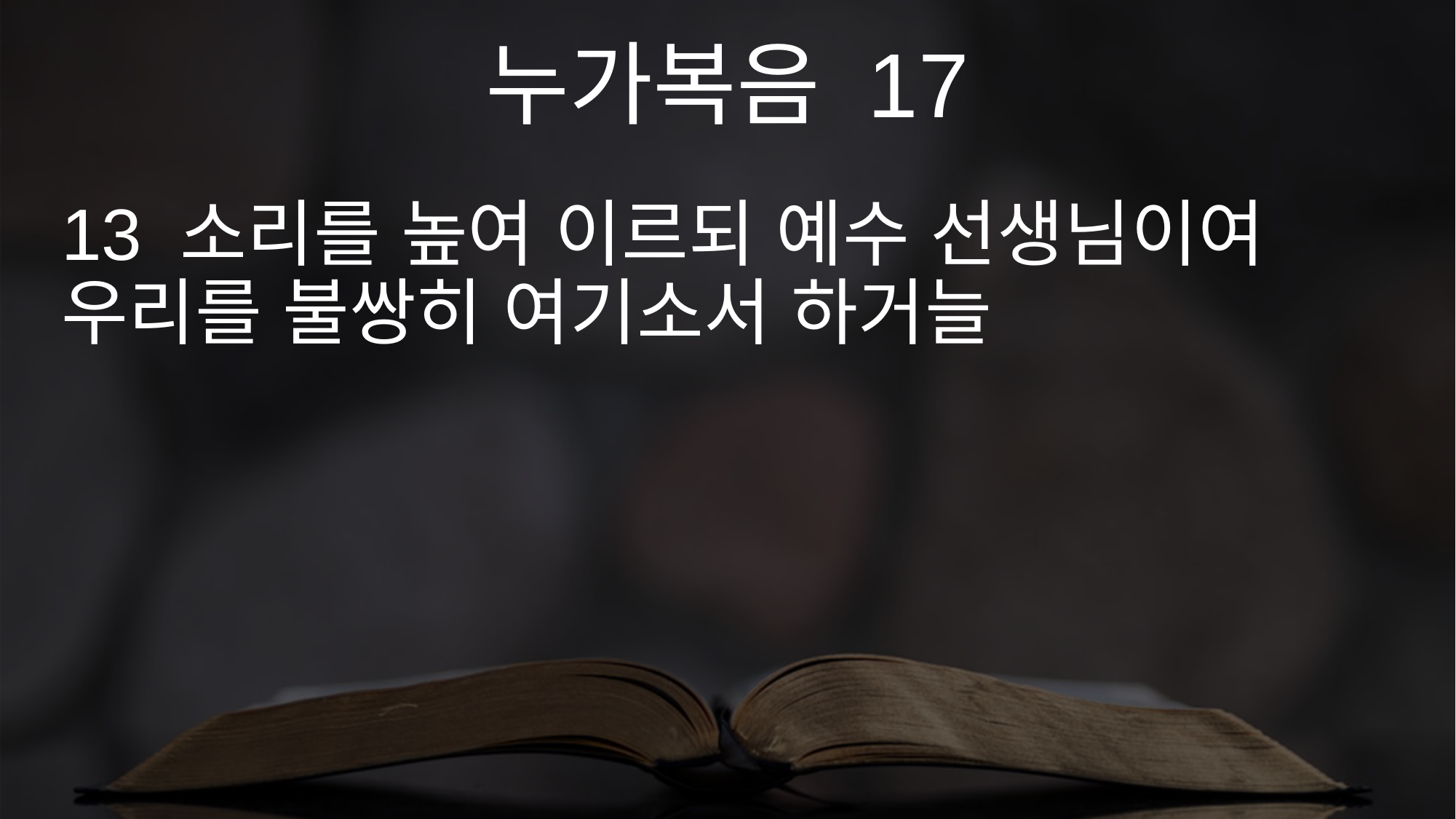

누가복음 17
13 소리를 높여 이르되 예수 선생님이여 우리를 불쌍히 여기소서 하거늘